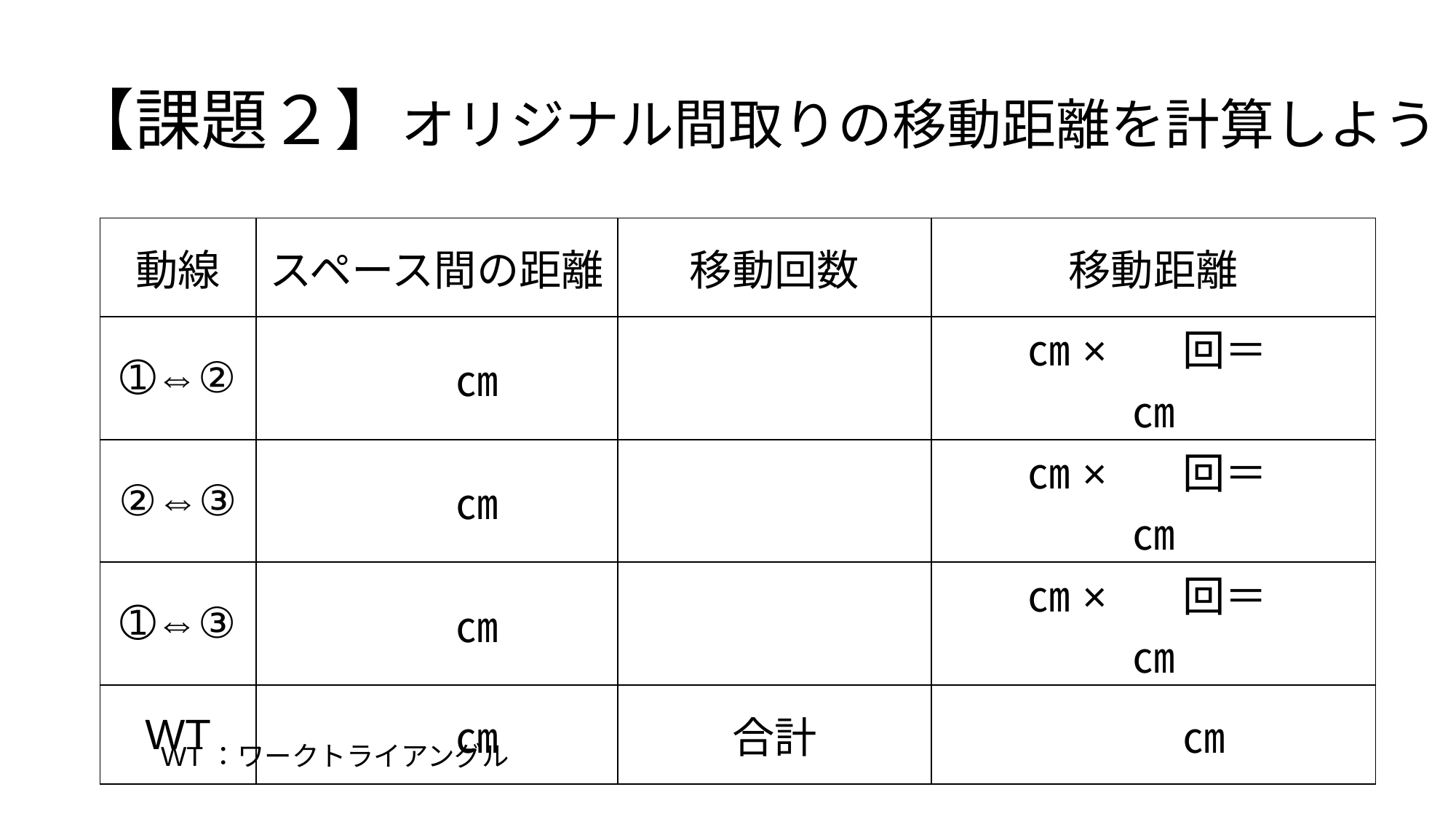

# 【課題２】オリジナル間取りの移動距離を計算しよう
| 動線 | スペース間の距離 | 移動回数 | 移動距離 |
| --- | --- | --- | --- |
| ➀⇔② | 140㎝ | 5 | 140㎝×5　回＝700㎝ |
| ②⇔③ | 140㎝ | １ | 140㎝×1　回＝140㎝ |
| ➀⇔③ | 280㎝ | １ | 280㎝×1　回＝280㎝ |
| WT | 560㎝ | 合計 | 1120㎝ |
WT：ワークトライアングル